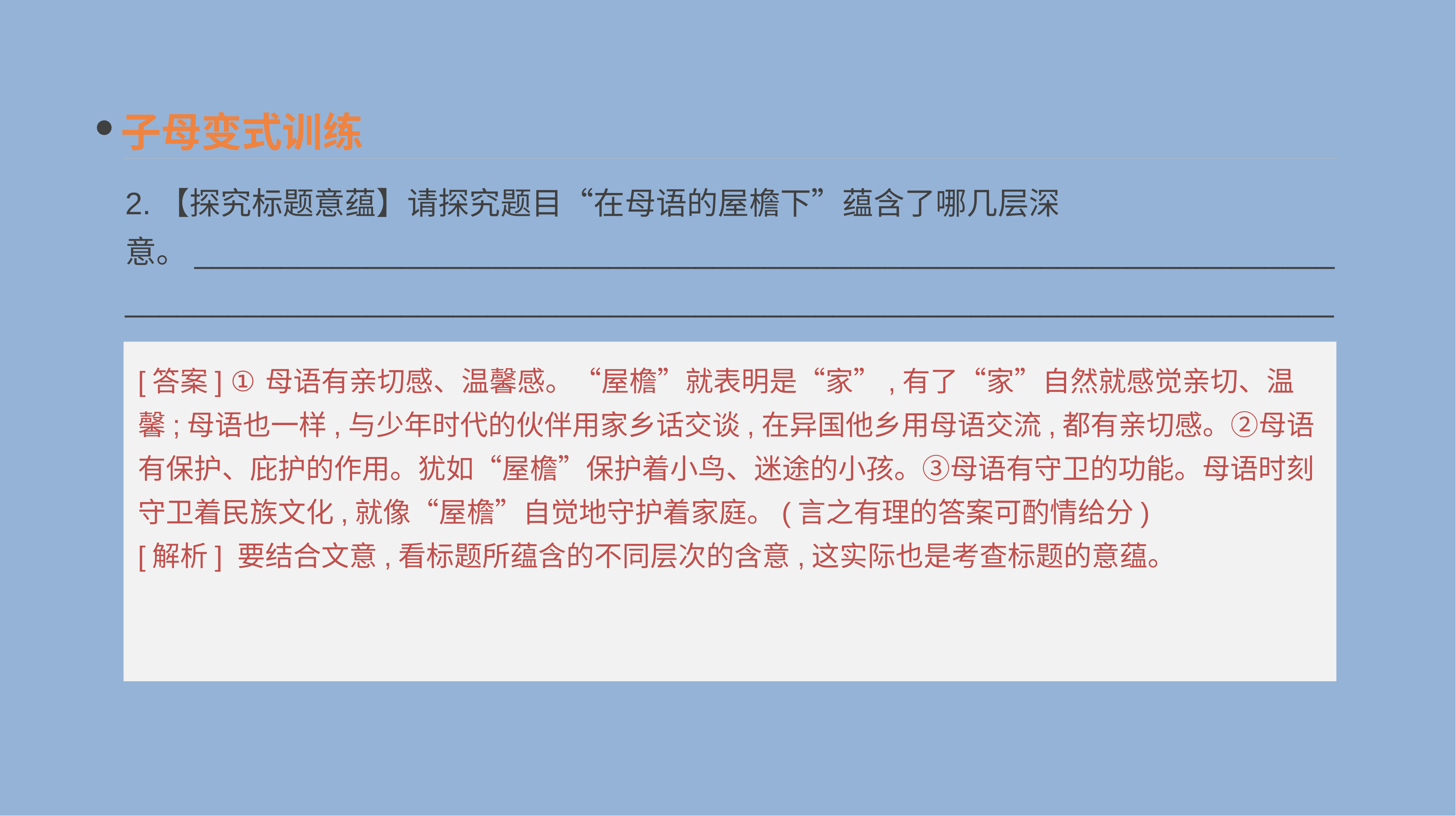

子母变式训练

2.【探究标题意蕴】请探究题目“在母语的屋檐下”蕴含了哪几层深意。___________________________________________________________________________________________________________________________________________________________________________

[答案] ①母语有亲切感、温馨感。“屋檐”就表明是“家”,有了“家”自然就感觉亲切、温馨;母语也一样,与少年时代的伙伴用家乡话交谈,在异国他乡用母语交流,都有亲切感。②母语有保护、庇护的作用。犹如“屋檐”保护着小鸟、迷途的小孩。③母语有守卫的功能。母语时刻守卫着民族文化,就像“屋檐”自觉地守护着家庭。(言之有理的答案可酌情给分)
[解析] 要结合文意,看标题所蕴含的不同层次的含意,这实际也是考查标题的意蕴。